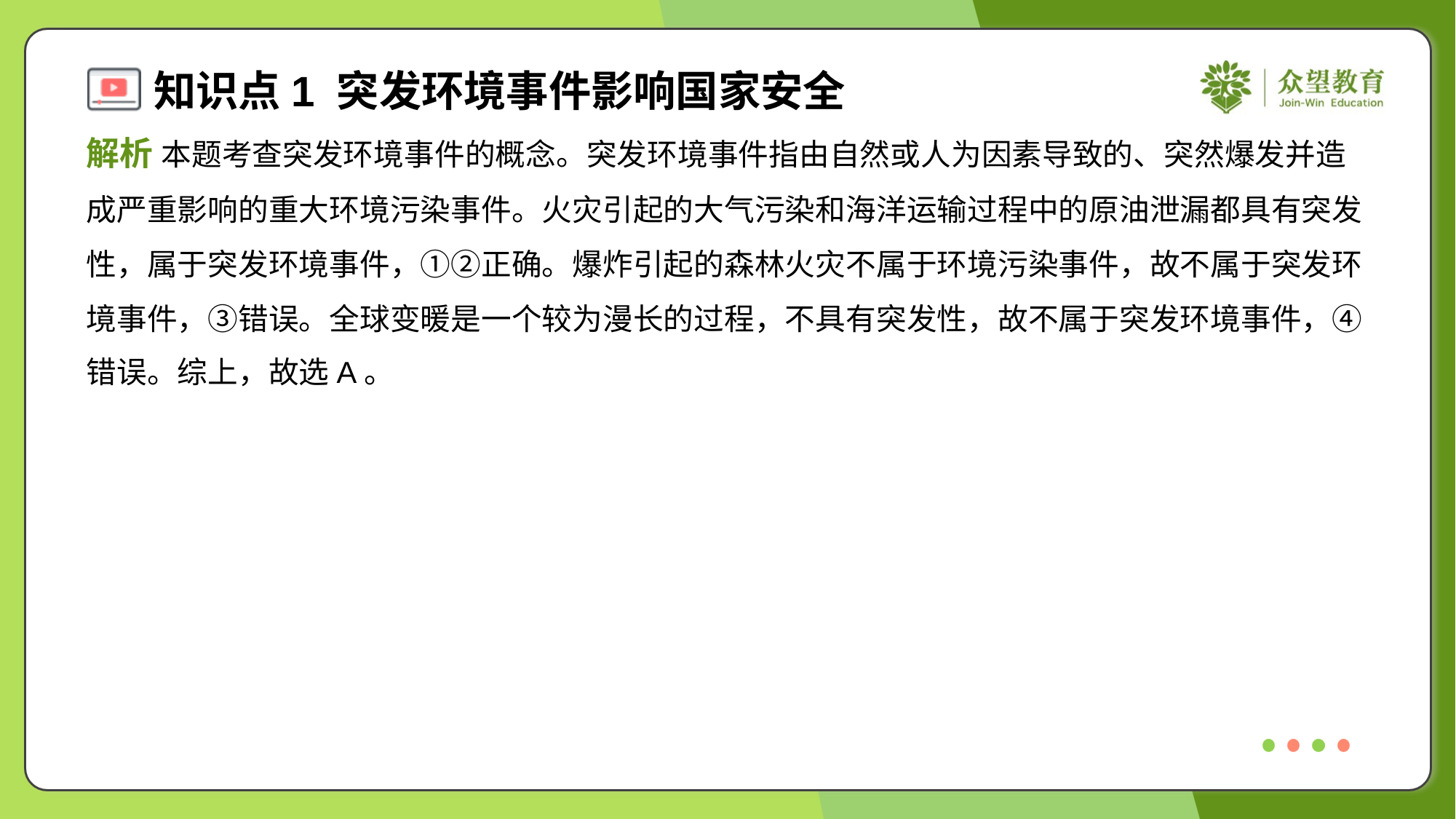

解析 本题考查突发环境事件的概念。突发环境事件指由自然或人为因素导致的、突然爆发并造
成严重影响的重大环境污染事件。火灾引起的大气污染和海洋运输过程中的原油泄漏都具有突发
性，属于突发环境事件，①②正确。爆炸引起的森林火灾不属于环境污染事件，故不属于突发环
境事件，③错误。全球变暖是一个较为漫长的过程，不具有突发性，故不属于突发环境事件，④
错误。综上，故选A。